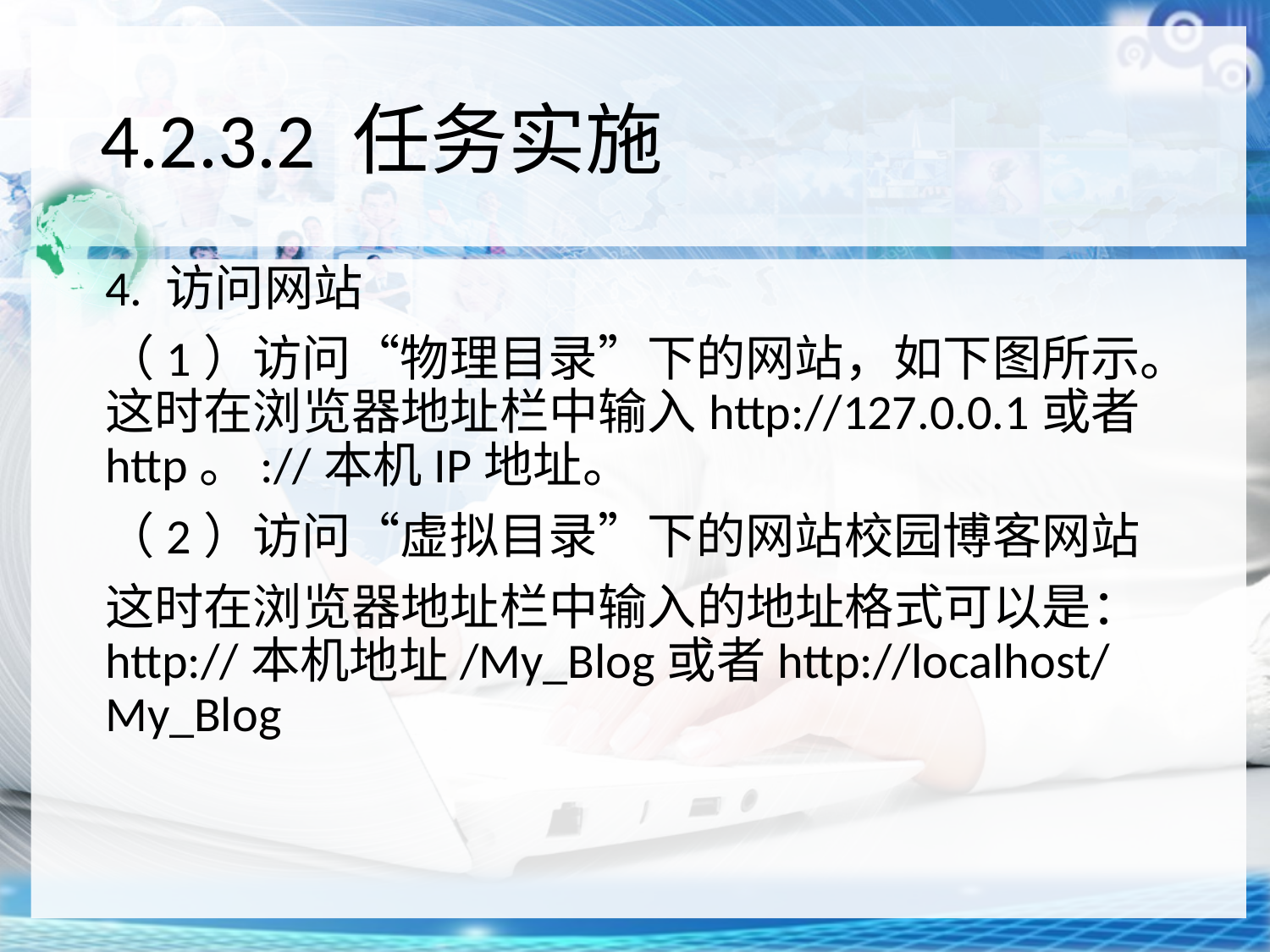

# 4.2.3.2 任务实施
4. 访问网站
（1）访问“物理目录”下的网站，如下图所示。这时在浏览器地址栏中输入http://127.0.0.1或者http。://本机IP地址。
（2）访问“虚拟目录”下的网站校园博客网站
这时在浏览器地址栏中输入的地址格式可以是：http://本机地址/My_Blog或者http://localhost/My_Blog